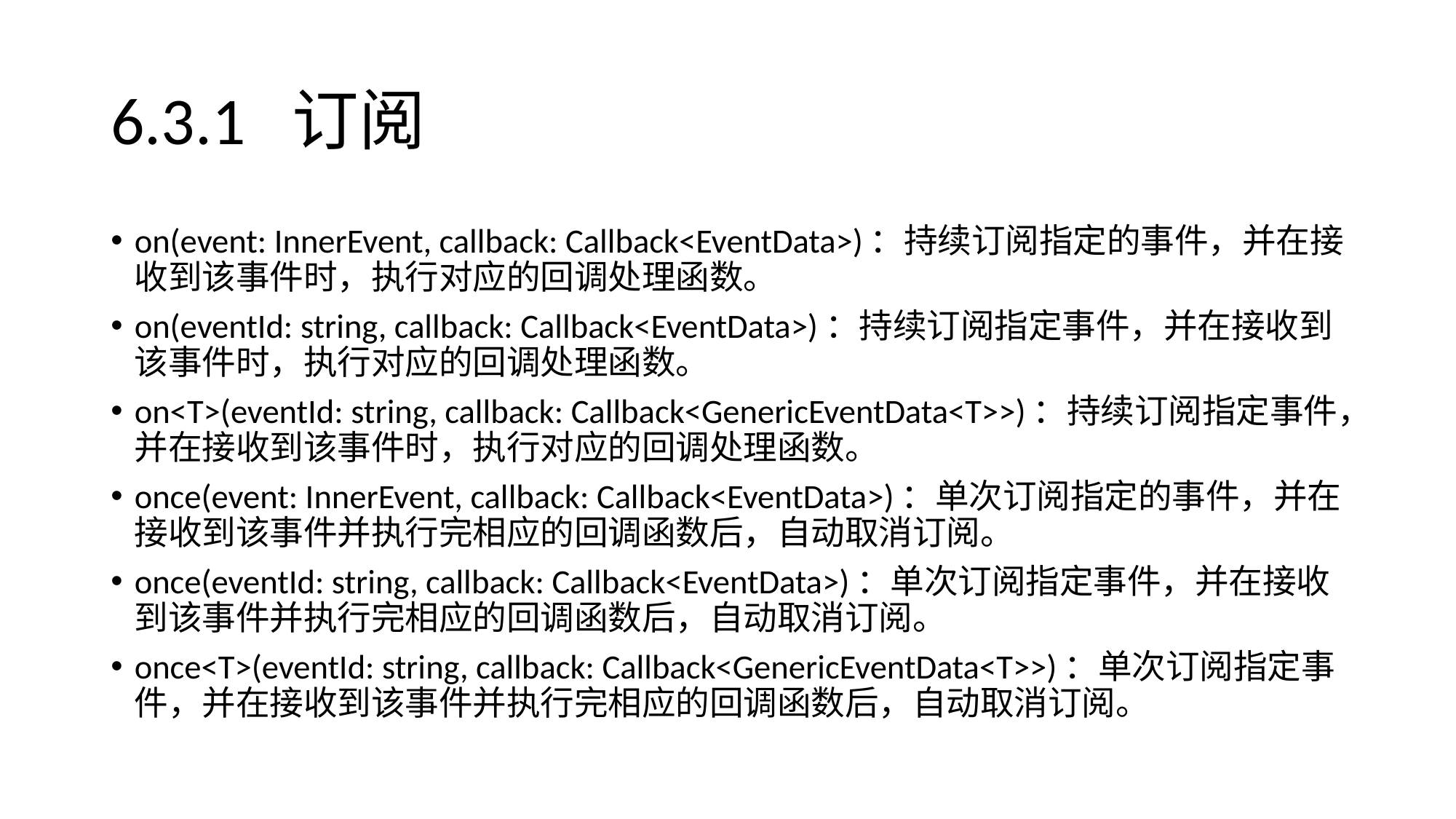

# 6.3.1  订阅
on(event: InnerEvent, callback: Callback<EventData>)：持续订阅指定的事件，并在接收到该事件时，执行对应的回调处理函数。
on(eventId: string, callback: Callback<EventData>)：持续订阅指定事件，并在接收到该事件时，执行对应的回调处理函数。
on<T>(eventId: string, callback: Callback<GenericEventData<T>>)：持续订阅指定事件，并在接收到该事件时，执行对应的回调处理函数。
once(event: InnerEvent, callback: Callback<EventData>)：单次订阅指定的事件，并在接收到该事件并执行完相应的回调函数后，自动取消订阅。
once(eventId: string, callback: Callback<EventData>)：单次订阅指定事件，并在接收到该事件并执行完相应的回调函数后，自动取消订阅。
once<T>(eventId: string, callback: Callback<GenericEventData<T>>)：单次订阅指定事件，并在接收到该事件并执行完相应的回调函数后，自动取消订阅。